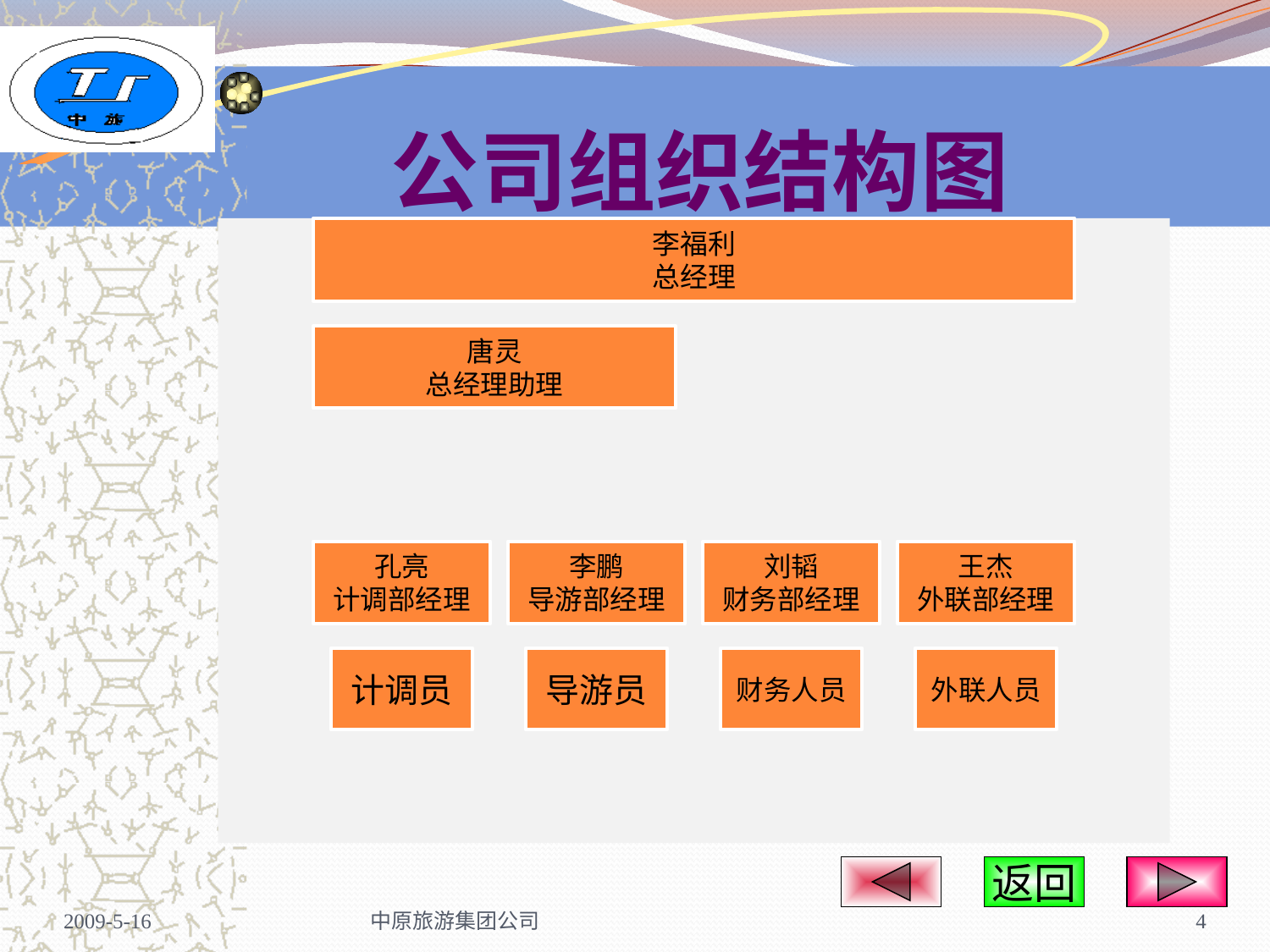

# 公司组织结构图
李福利
总经理
唐灵
总经理助理
孔亮
计调部经理
计调员
李鹏
导游部经理
导游员
刘韬
财务部经理
财务人员
王杰
外联部经理
外联人员

返回

2009-5-16
中原旅游集团公司
4